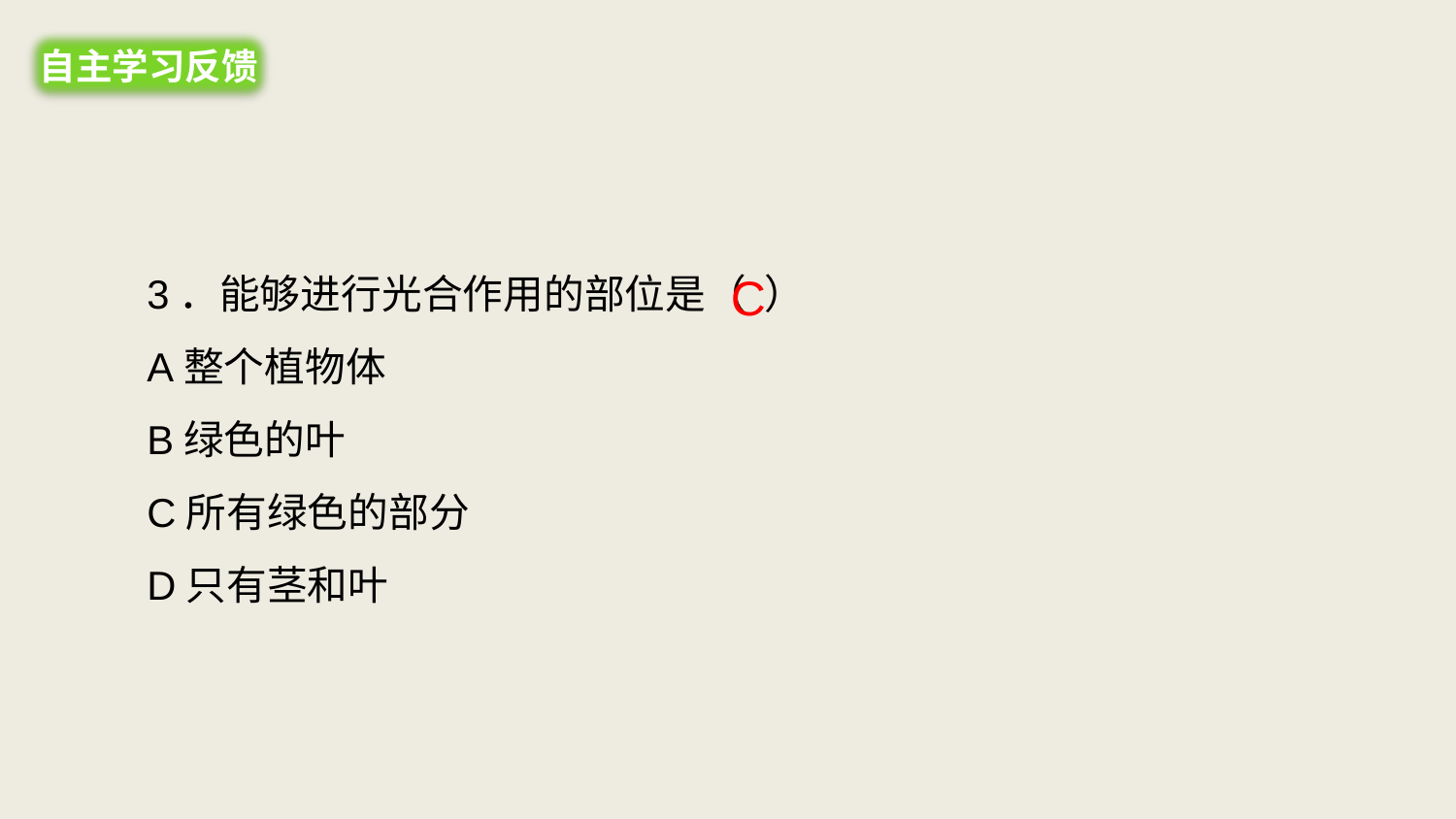

自主学习反馈
3．能够进行光合作用的部位是（  ）
A整个植物体
B绿色的叶
C所有绿色的部分
D只有茎和叶
C